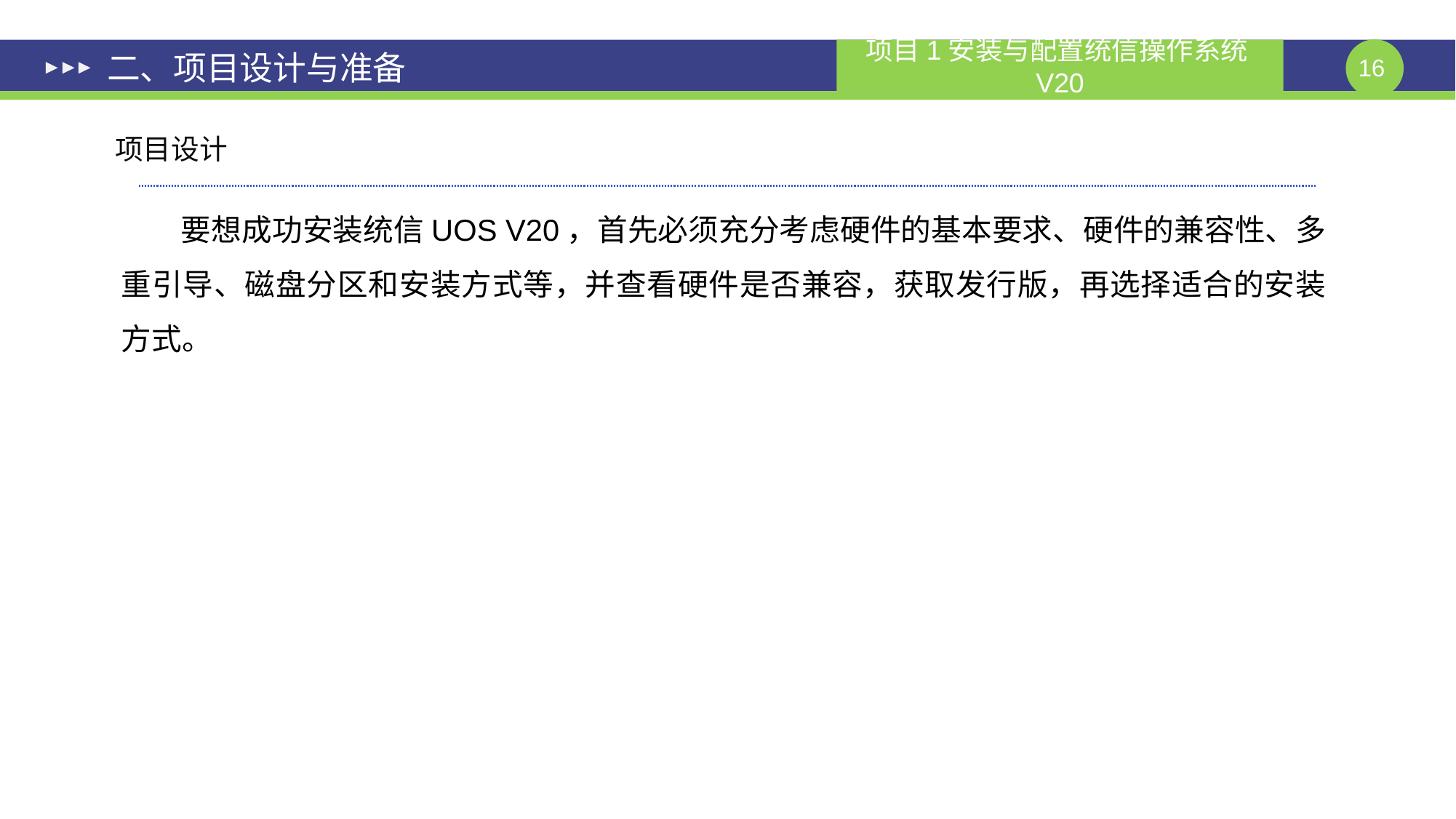

# 二、项目设计与准备
项目设计

   要想成功安装统信UOS V20，首先必须充分考虑硬件的基本要求、硬件的兼容性、多重引导、磁盘分区和安装方式等，并查看硬件是否兼容，获取发行版，再选择适合的安装方式。